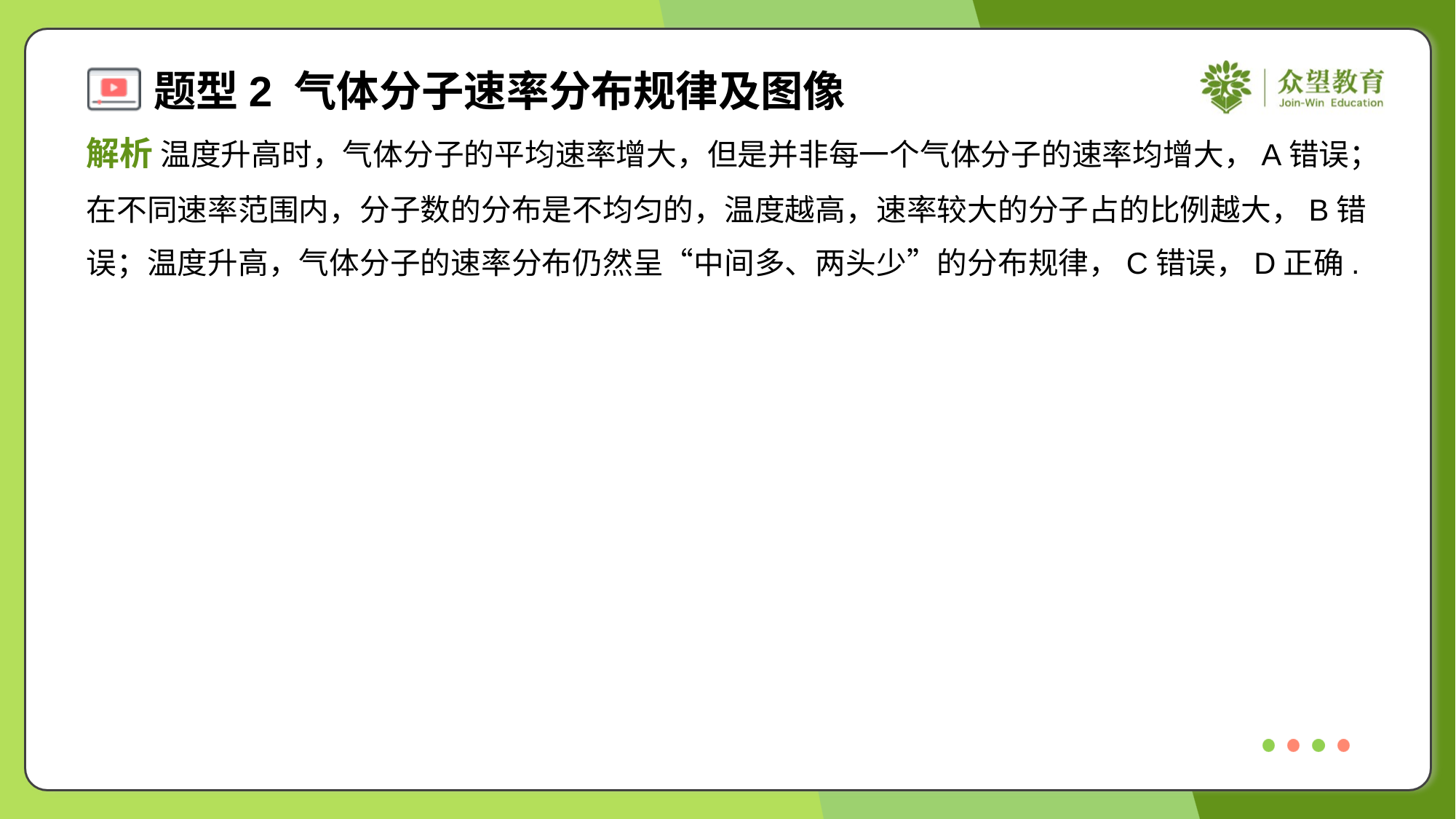

解析 温度升高时，气体分子的平均速率增大，但是并非每一个气体分子的速率均增大，A错误；
在不同速率范围内，分子数的分布是不均匀的，温度越高，速率较大的分子占的比例越大，B错
误；温度升高，气体分子的速率分布仍然呈“中间多、两头少”的分布规律，C错误，D正确.